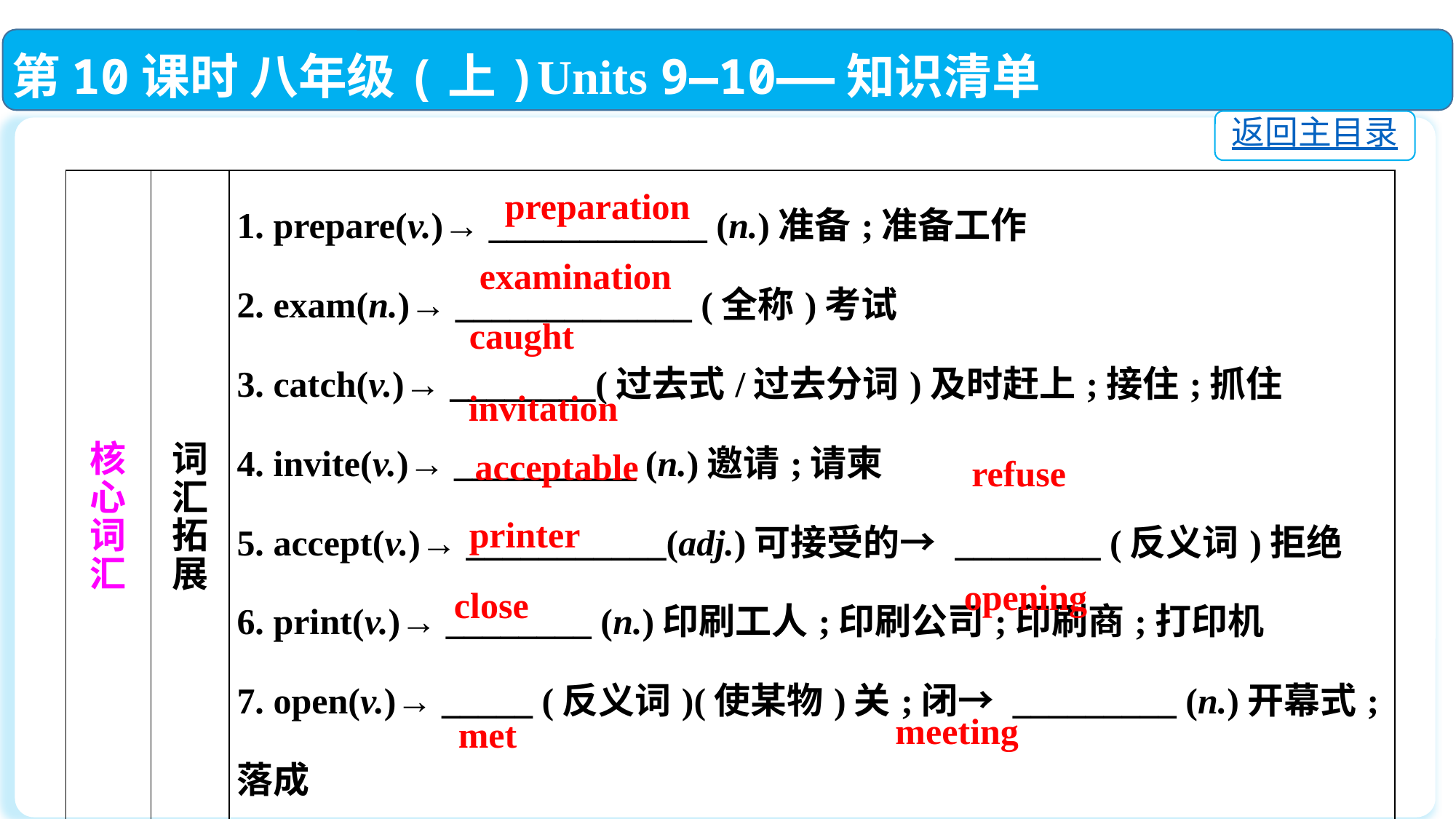

第10课时 八年级(上)Units 9—10——知识清单
返回主目录

| 核 心 词 汇 | 词 汇 拓 展 | 1. prepare(v.)→ \_\_\_\_\_\_\_\_\_\_\_\_ (n.)准备;准备工作 2. exam(n.)→ \_\_\_\_\_\_\_\_\_\_\_\_\_ (全称)考试 3. catch(v.)→ \_\_\_\_\_\_\_\_(过去式/过去分词)及时赶上;接住;抓住 4. invite(v.)→ \_\_\_\_\_\_\_\_\_\_ (n.)邀请;请柬 5. accept(v.)→ \_\_\_\_\_\_\_\_\_\_\_(adj.)可接受的→ \_\_\_\_\_\_\_\_ (反义词)拒绝 6. print(v.)→ \_\_\_\_\_\_\_\_ (n.)印刷工人;印刷公司;印刷商;打印机 7. open(v.)→ \_\_\_\_\_ (反义词)(使某物)关;闭→ \_\_\_\_\_\_\_\_\_ (n.)开幕式;落成 典礼 8. meet(v.)→ \_\_\_\_\_ (过去式/过去分词)→ \_\_\_\_\_\_\_\_\_ (n.)会议;集会;会面 |
| --- | --- | --- |
preparation

examination
caught
invitation

acceptable
refuse
printer
opening
close
meeting
met